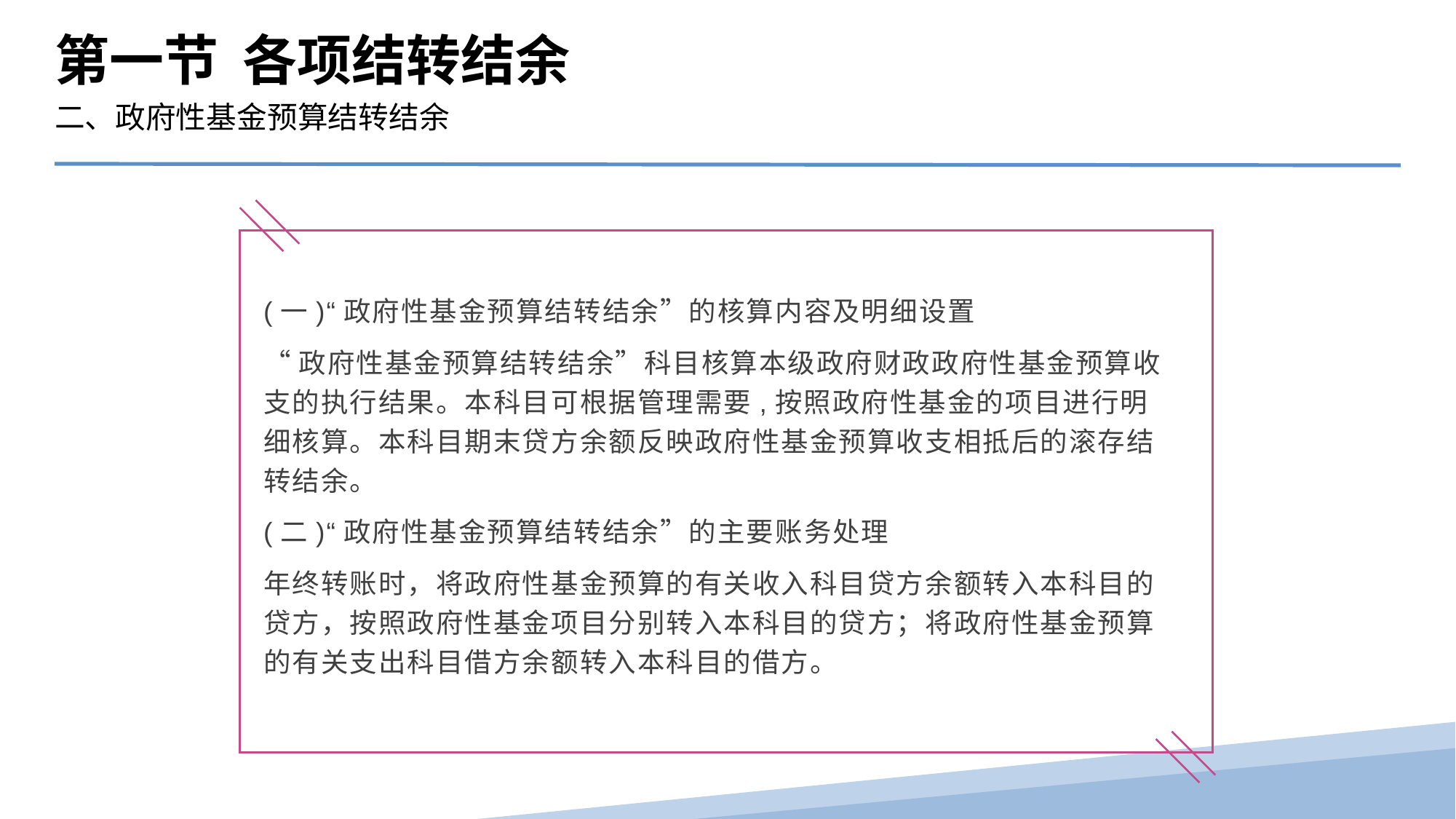

第一节  各项结转结余
二、政府性基金预算结转结余

(一)“政府性基金预算结转结余”的核算内容及明细设置
“政府性基金预算结转结余”科目核算本级政府财政政府性基金预算收支的执行结果。本科目可根据管理需要,按照政府性基金的项目进行明细核算。本科目期末贷方余额反映政府性基金预算收支相抵后的滚存结转结余。
(二)“政府性基金预算结转结余”的主要账务处理
年终转账时，将政府性基金预算的有关收入科目贷方余额转入本科目的贷方，按照政府性基金项目分别转入本科目的贷方；将政府性基金预算的有关支出科目借方余额转入本科目的借方。